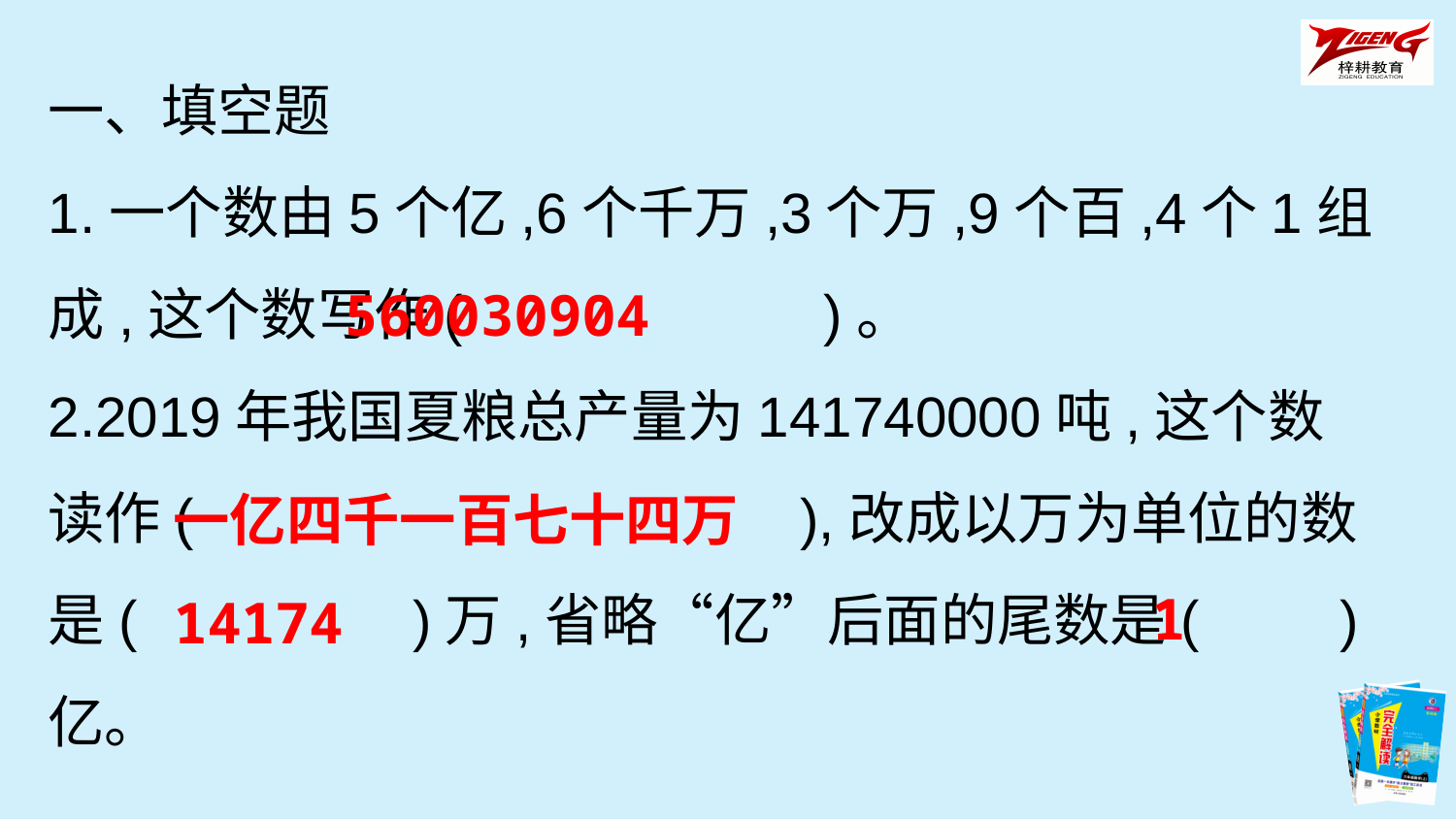

一、填空题
1.一个数由5个亿,6个千万,3个万,9个百,4个1组成,这个数写作(　　             　)。
2.2019年我国夏粮总产量为141740000吨,这个数读作(　　　　                   　　),改成以万为单位的数是(     　　　)万,省略“亿”后面的尾数是(　　)亿。
560030904
一亿四千一百七十四万
1
14174